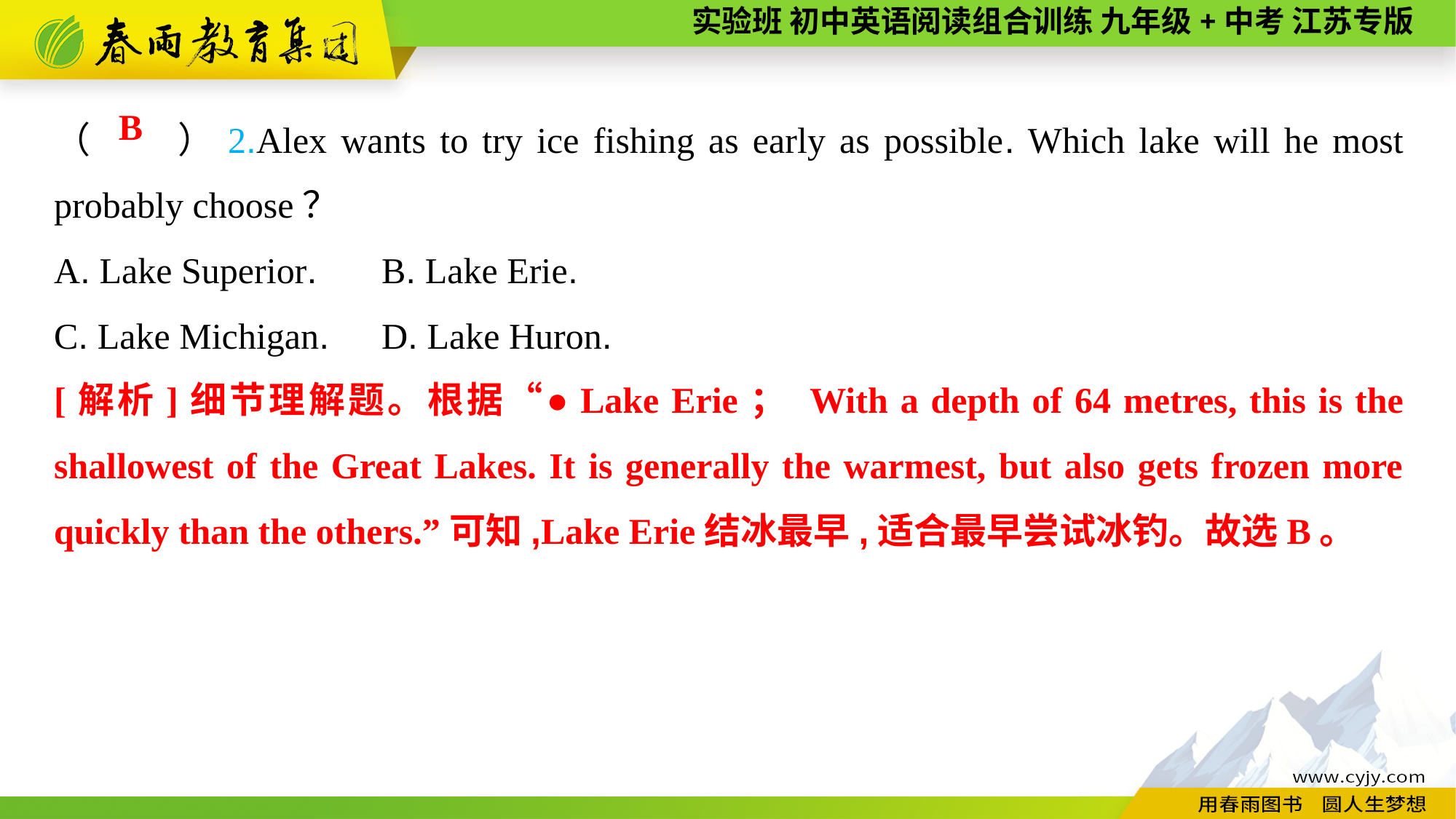

（　　）2.Alex wants to try ice fishing as early as possible. Which lake will he most probably choose？
A. Lake Superior.	B. Lake Erie.
C. Lake Michigan.	D. Lake Huron.
B
[解析]细节理解题。根据“●Lake Erie； With a depth of 64 metres, this is the shallowest of the Great Lakes. It is generally the warmest, but also gets frozen more quickly than the others.”可知,Lake Erie结冰最早,适合最早尝试冰钓。故选B。